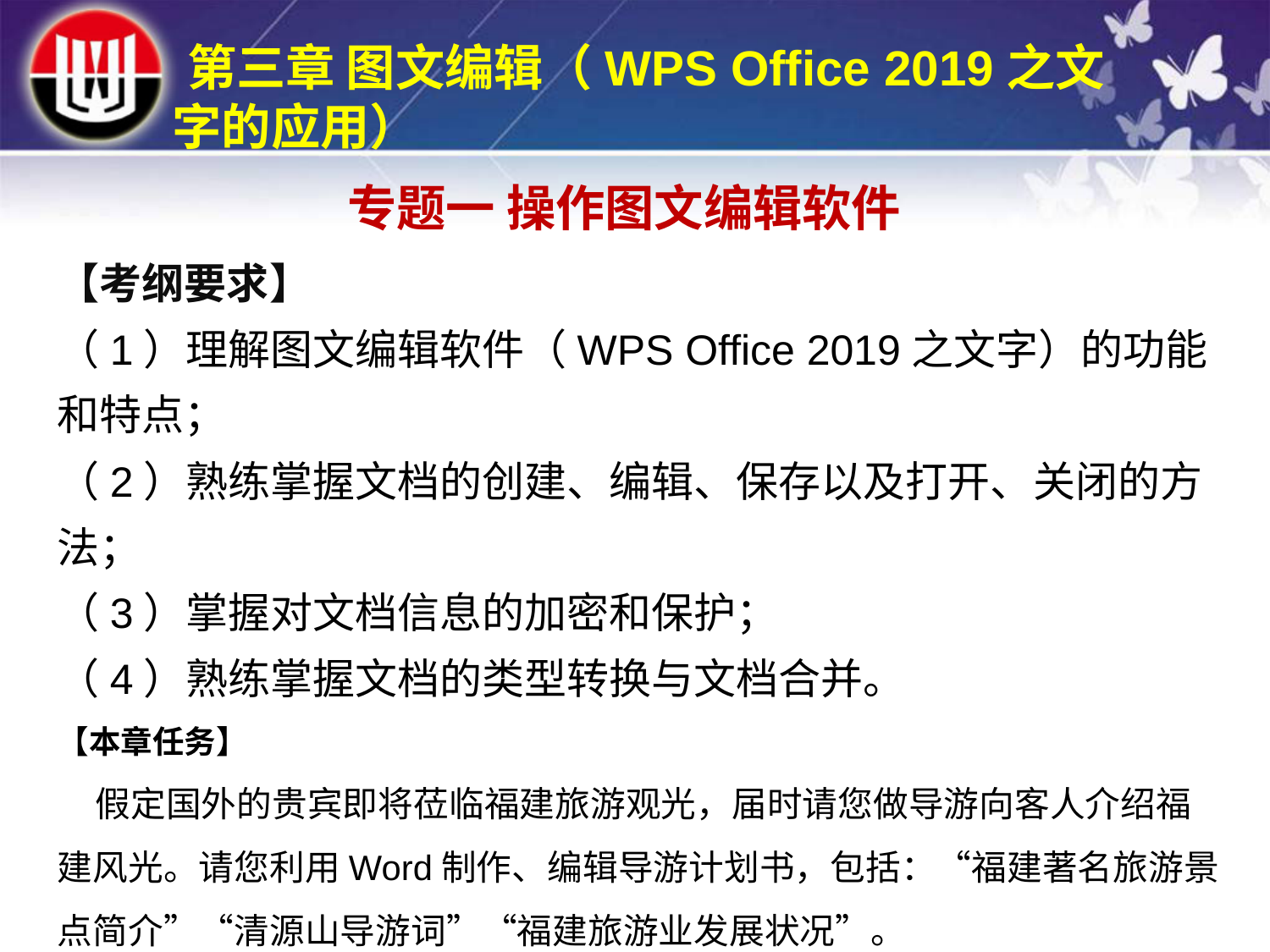

第三章 图文编辑（WPS Office 2019之文字的应用）
专题一 操作图文编辑软件
【考纲要求】
（1）理解图文编辑软件（WPS Office 2019之文字）的功能和特点；
（2）熟练掌握文档的创建、编辑、保存以及打开、关闭的方法；
（3）掌握对文档信息的加密和保护；
（4）熟练掌握文档的类型转换与文档合并。
【本章任务】
    假定国外的贵宾即将莅临福建旅游观光，届时请您做导游向客人介绍福建风光。请您利用Word制作、编辑导游计划书，包括：“福建著名旅游景点简介”“清源山导游词”“福建旅游业发展状况”。